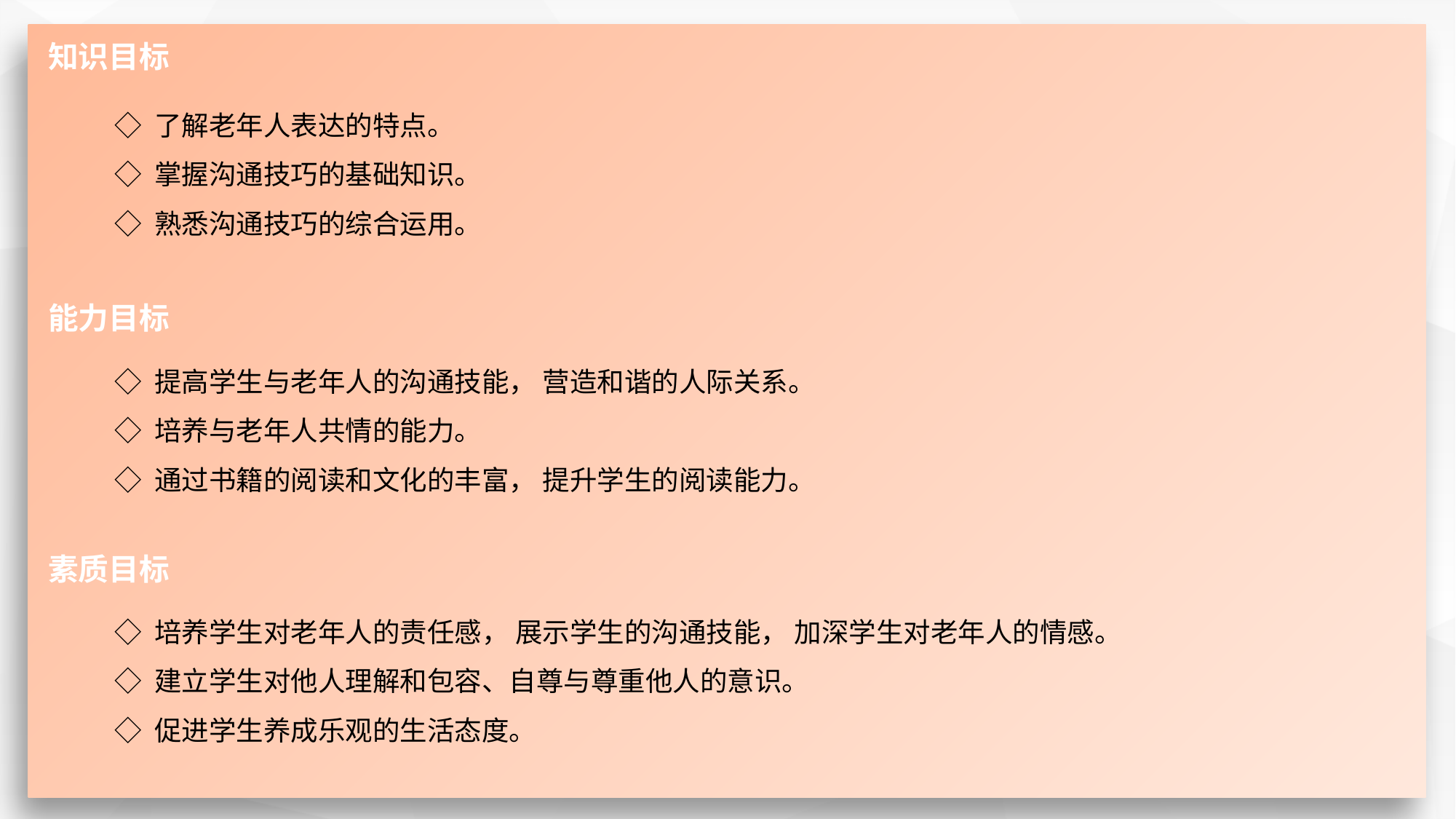

知识目标
◇ 了解老年人表达的特点。
◇ 掌握沟通技巧的基础知识。
◇ 熟悉沟通技巧的综合运用。
能力目标
◇ 提高学生与老年人的沟通技能， 营造和谐的人际关系。
◇ 培养与老年人共情的能力。
◇ 通过书籍的阅读和文化的丰富， 提升学生的阅读能力。
素质目标
◇ 培养学生对老年人的责任感， 展示学生的沟通技能， 加深学生对老年人的情感。
◇ 建立学生对他人理解和包容、自尊与尊重他人的意识。
◇ 促进学生养成乐观的生活态度。